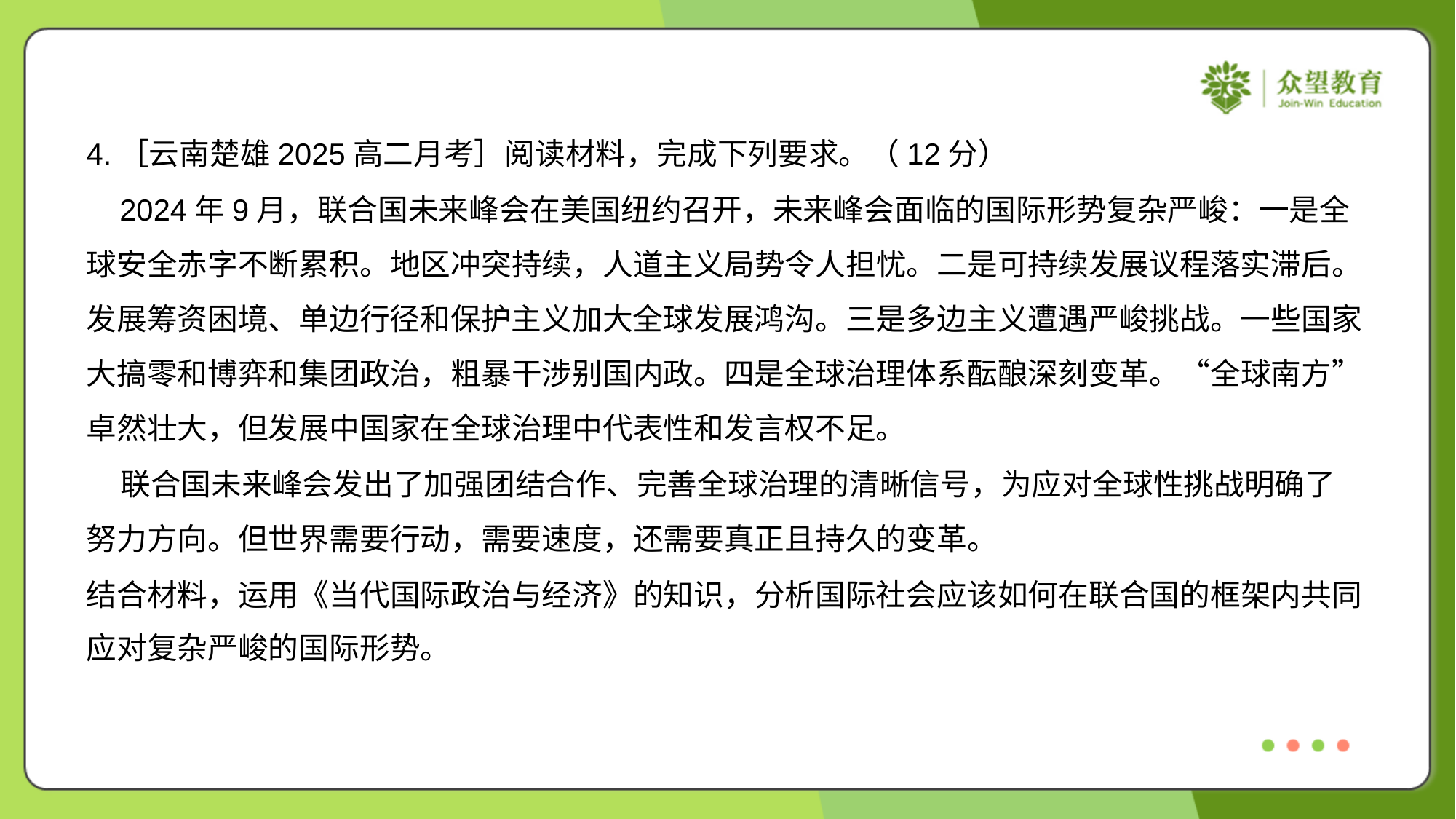

4.［云南楚雄2025高二月考］阅读材料，完成下列要求。（12分）
    2024年9月，联合国未来峰会在美国纽约召开，未来峰会面临的国际形势复杂严峻：一是全
球安全赤字不断累积。地区冲突持续，人道主义局势令人担忧。二是可持续发展议程落实滞后。
发展筹资困境、单边行径和保护主义加大全球发展鸿沟。三是多边主义遭遇严峻挑战。一些国家
大搞零和博弈和集团政治，粗暴干涉别国内政。四是全球治理体系酝酿深刻变革。“全球南方”
卓然壮大，但发展中国家在全球治理中代表性和发言权不足。
    联合国未来峰会发出了加强团结合作、完善全球治理的清晰信号，为应对全球性挑战明确了
努力方向。但世界需要行动，需要速度，还需要真正且持久的变革。
结合材料，运用《当代国际政治与经济》的知识，分析国际社会应该如何在联合国的框架内共同
应对复杂严峻的国际形势。